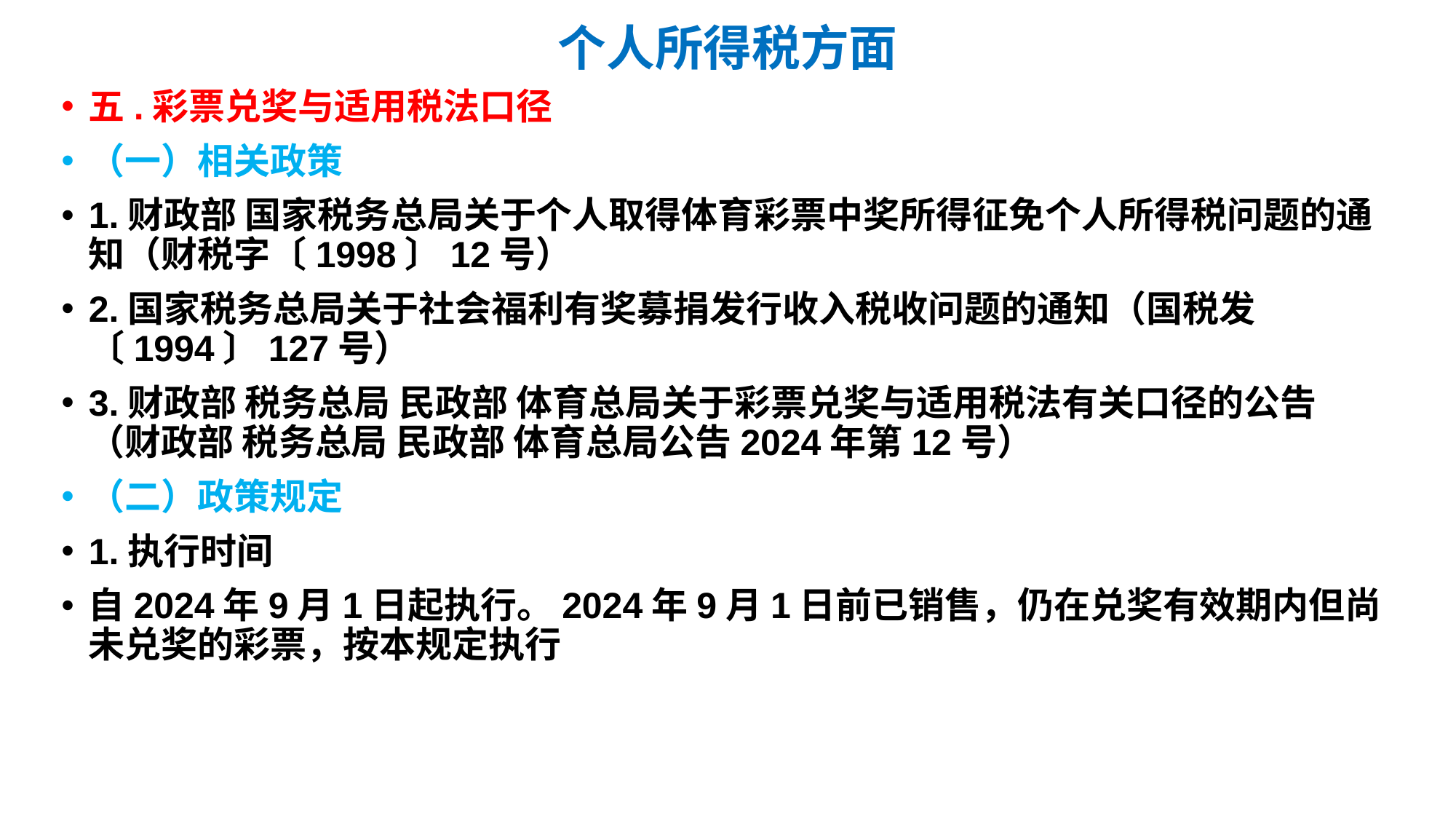

# 个人所得税方面
五.彩票兑奖与适用税法口径
（一）相关政策
1.财政部 国家税务总局关于个人取得体育彩票中奖所得征免个人所得税问题的通知（财税字〔1998〕12号）
2.国家税务总局关于社会福利有奖募捐发行收入税收问题的通知（国税发〔1994〕127号）
3.财政部 税务总局 民政部 体育总局关于彩票兑奖与适用税法有关口径的公告（财政部 税务总局 民政部 体育总局公告2024年第12号）
（二）政策规定
1.执行时间
自2024年9月1日起执行。2024年9月1日前已销售，仍在兑奖有效期内但尚未兑奖的彩票，按本规定执行